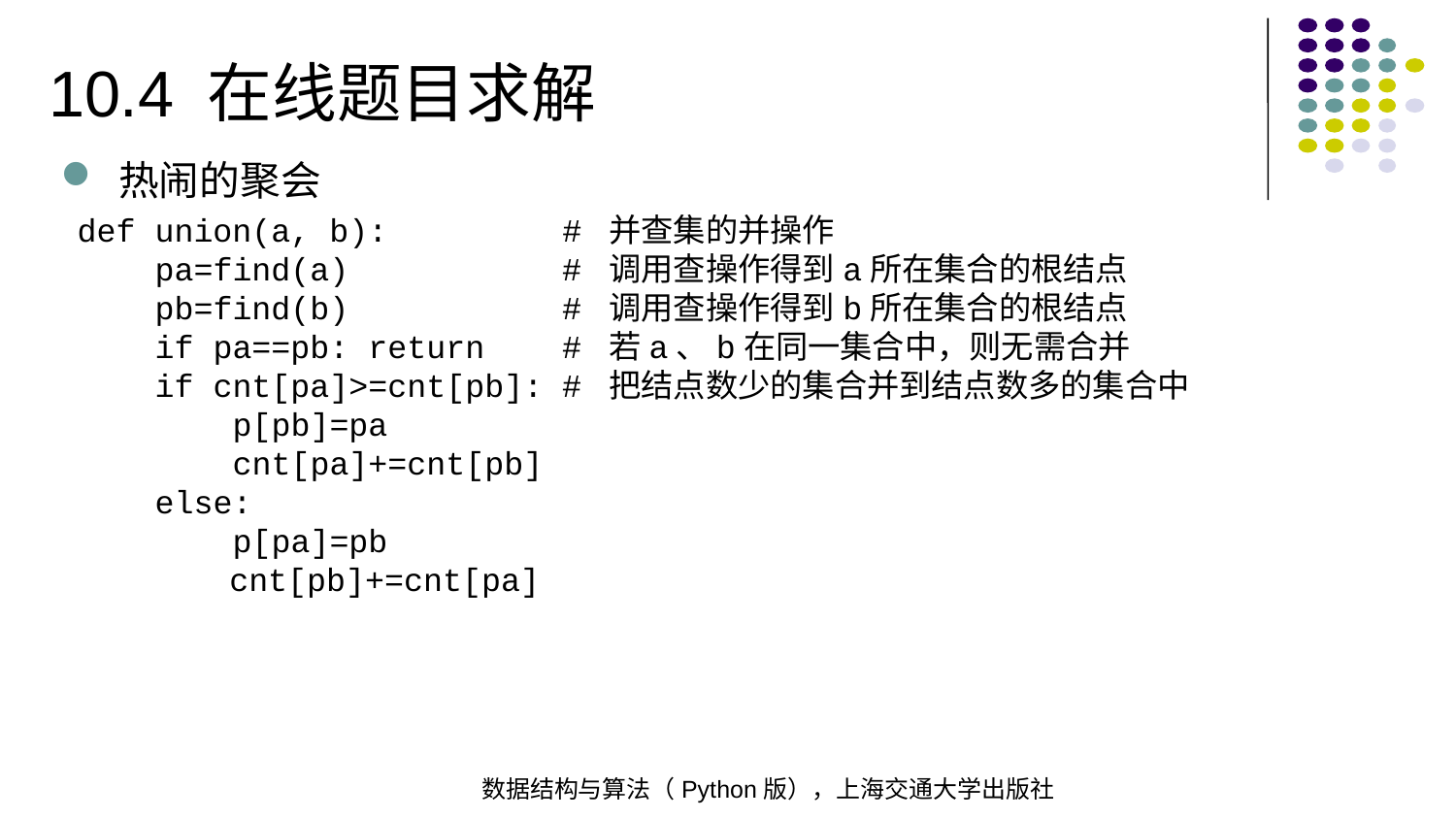

10.4 在线题目求解
热闹的聚会
def union(a, b):         # 并查集的并操作
    pa=find(a)           # 调用查操作得到a所在集合的根结点
    pb=find(b)           # 调用查操作得到b所在集合的根结点
    if pa==pb: return    # 若a、b在同一集合中，则无需合并
    if cnt[pa]>=cnt[pb]: # 把结点数少的集合并到结点数多的集合中
        p[pb]=pa
        cnt[pa]+=cnt[pb]
    else:
        p[pa]=pb
                   cnt[pb]+=cnt[pa]